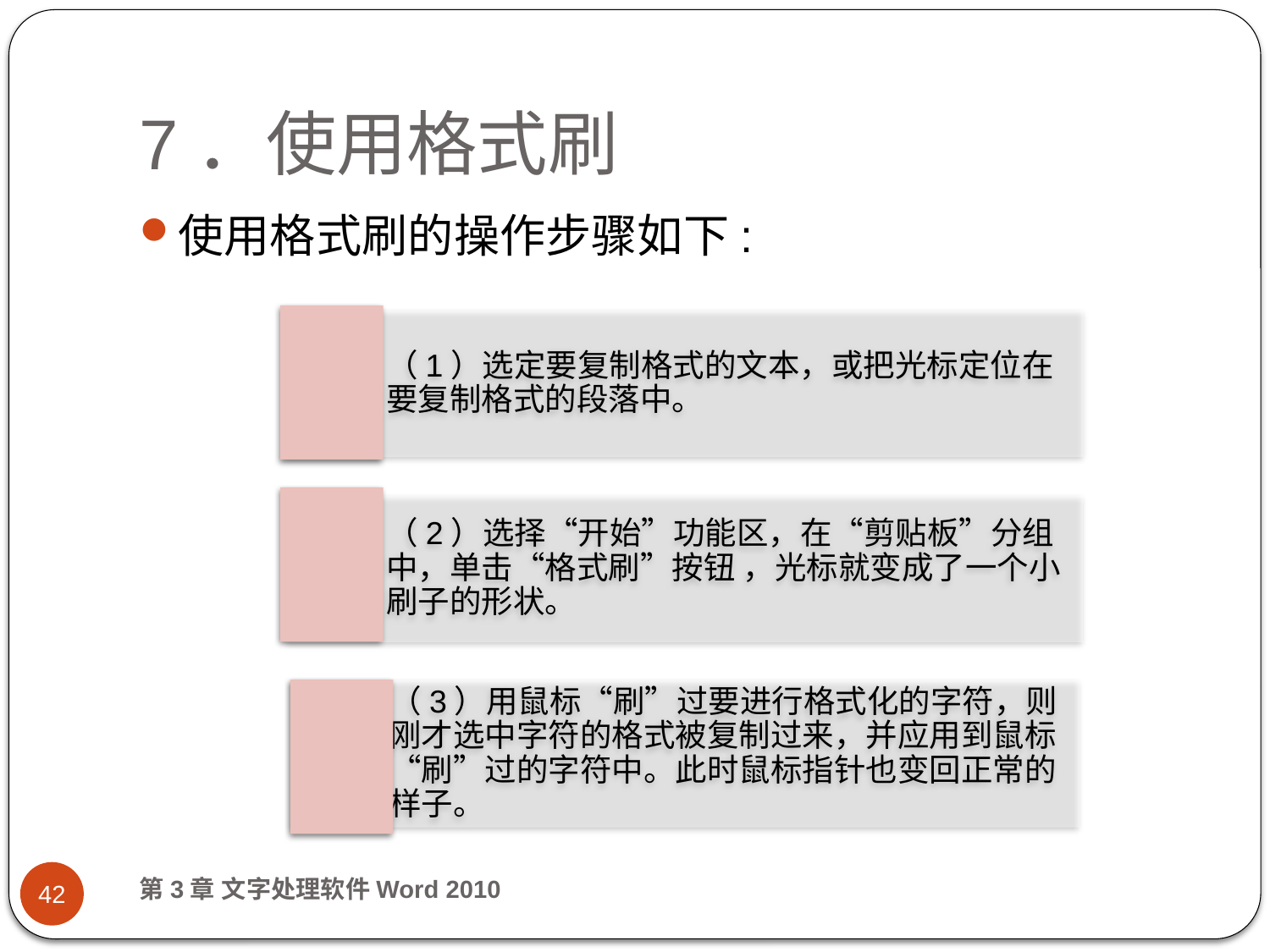

# 7．使用格式刷
使用格式刷的操作步骤如下:
（1）选定要复制格式的文本，或把光标定位在要复制格式的段落中。
（2）选择“开始”功能区，在“剪贴板”分组中，单击“格式刷”按钮 ，光标就变成了一个小刷子的形状。
（3）用鼠标“刷”过要进行格式化的字符，则刚才选中字符的格式被复制过来，并应用到鼠标“刷”过的字符中。此时鼠标指针也变回正常的样子。
第3章 文字处理软件Word 2010
42